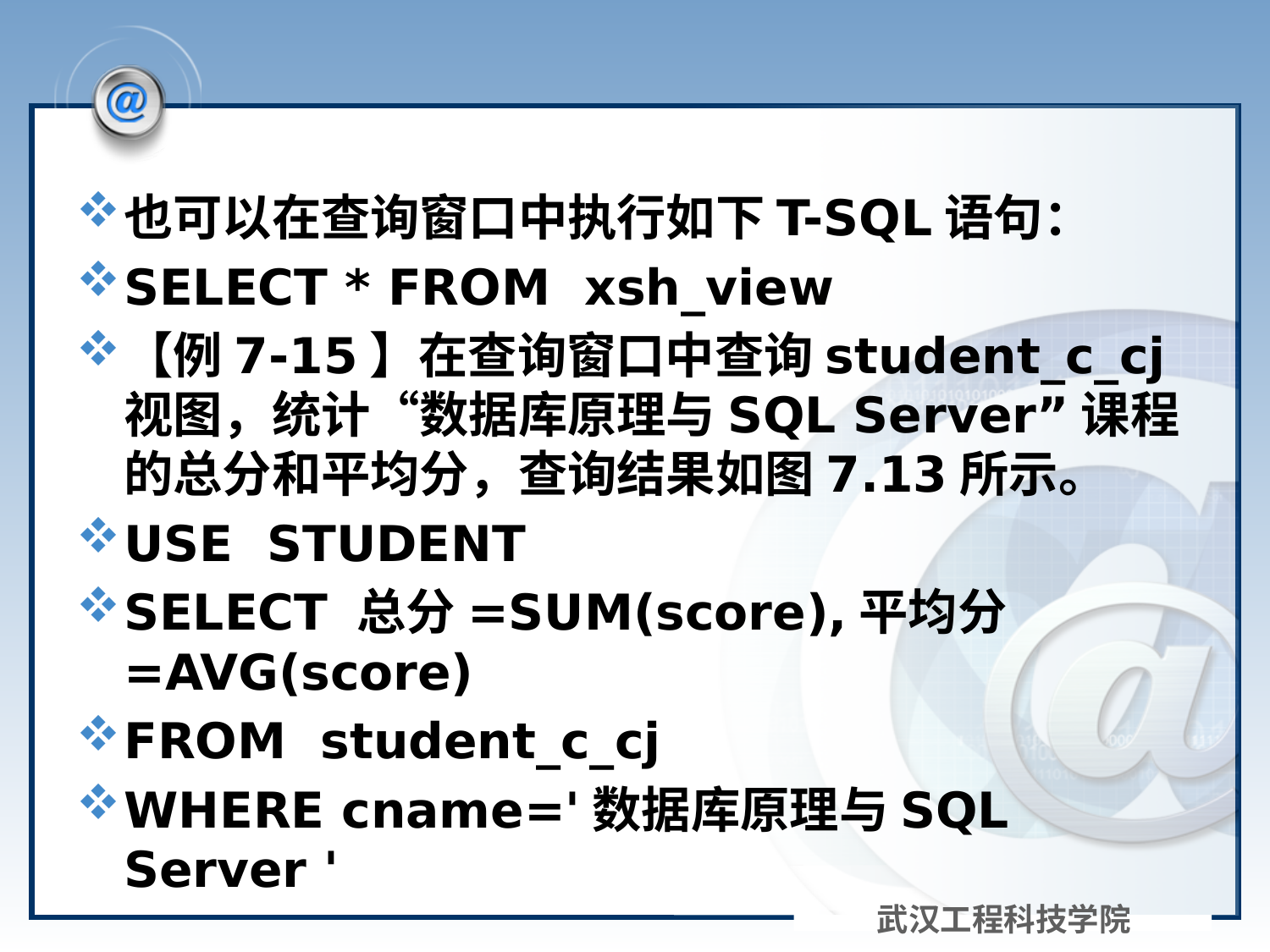

#
也可以在查询窗口中执行如下T-SQL语句：
SELECT * FROM  xsh_view
【例7-15】在查询窗口中查询student_c_cj视图，统计“数据库原理与SQL Server”课程的总分和平均分，查询结果如图7.13所示。
USE  STUDENT
SELECT 总分=SUM(score),平均分=AVG(score)
FROM  student_c_cj
WHERE cname='数据库原理与SQL Server '

武汉工程科技学院